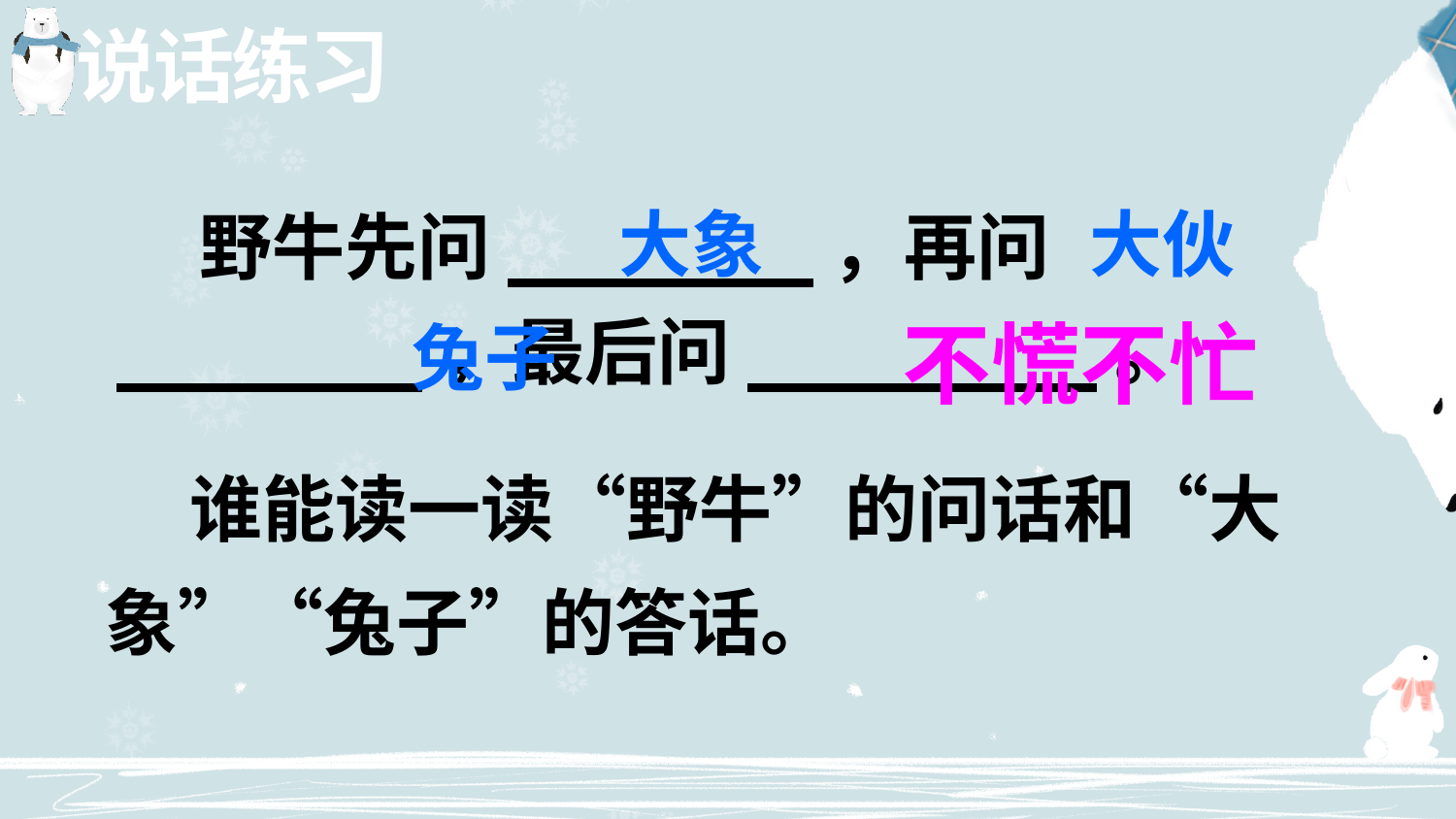

说话练习
大象
大伙
    野牛先问_______，再问_______，最后问________。
兔子
不慌不忙
    谁能读一读“野牛”的问话和“大象”“兔子”的答话。